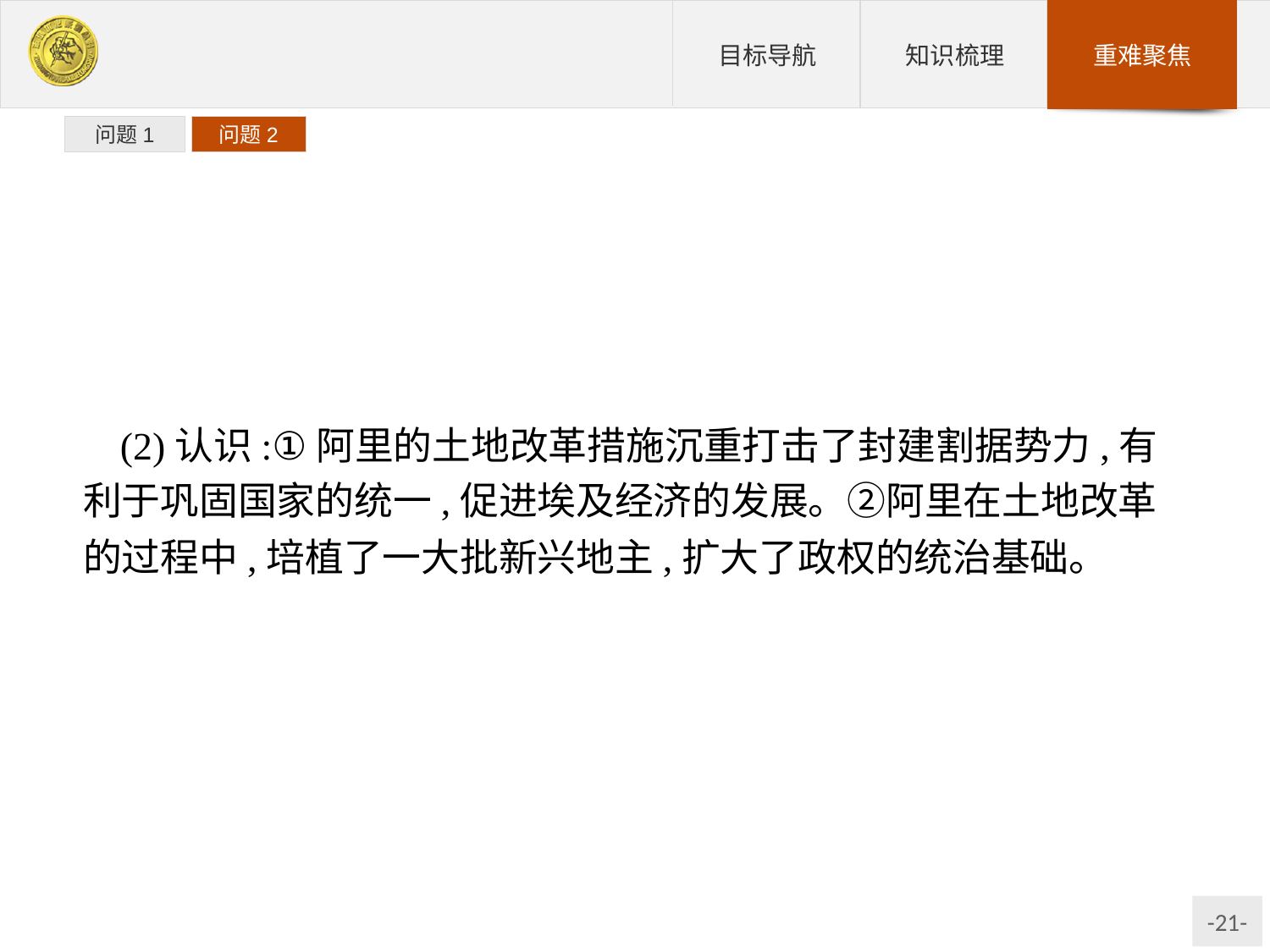

问题1
问题2
(2)认识:①阿里的土地改革措施沉重打击了封建割据势力,有利于巩固国家的统一,促进埃及经济的发展。②阿里在土地改革的过程中,培植了一大批新兴地主,扩大了政权的统治基础。